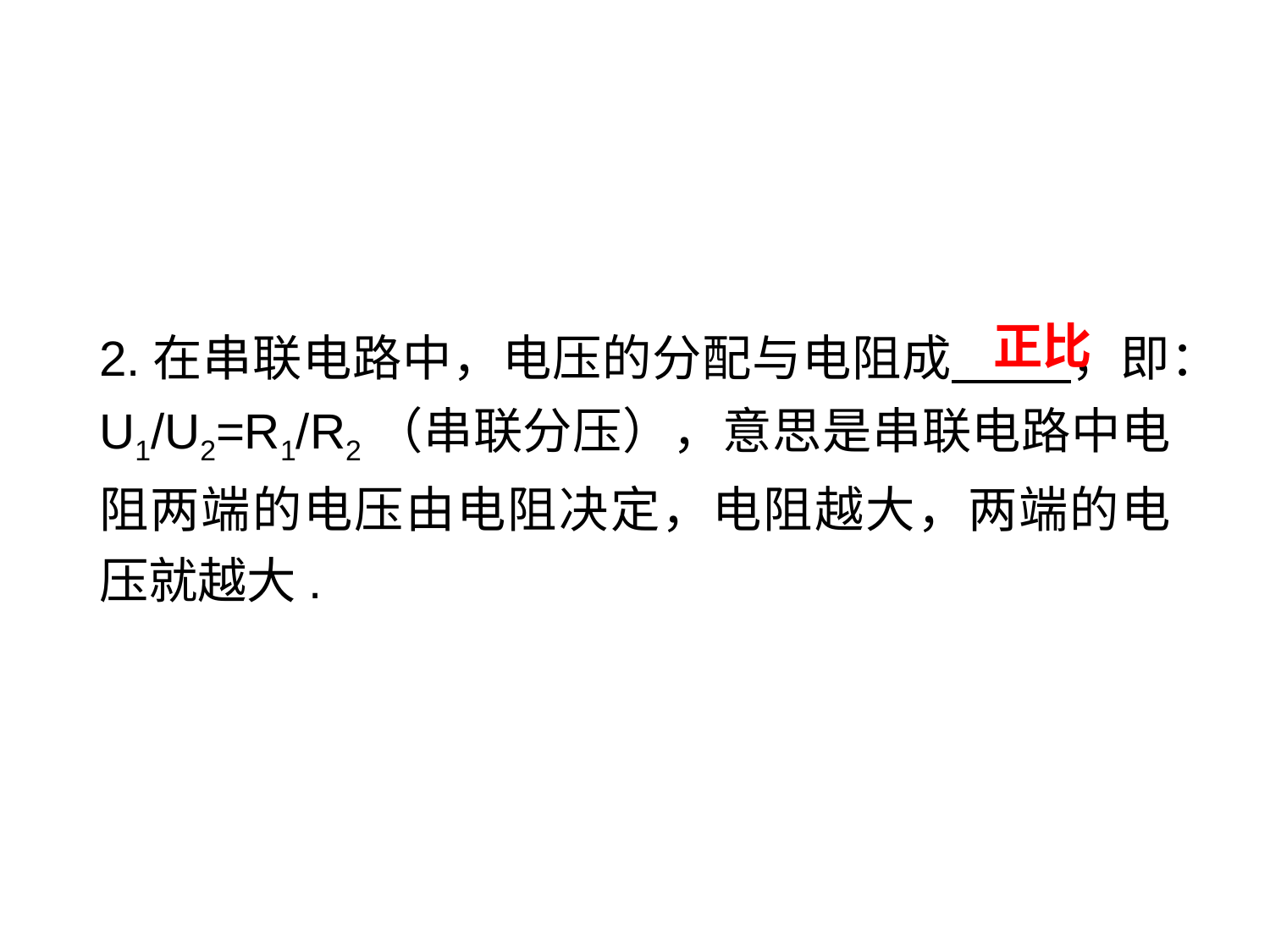

2.在串联电路中，电压的分配与电阻成　      ，即：U1/U2=R1/R2（串联分压），意思是串联电路中电阻两端的电压由电阻决定，电阻越大，两端的电压就越大.
正比